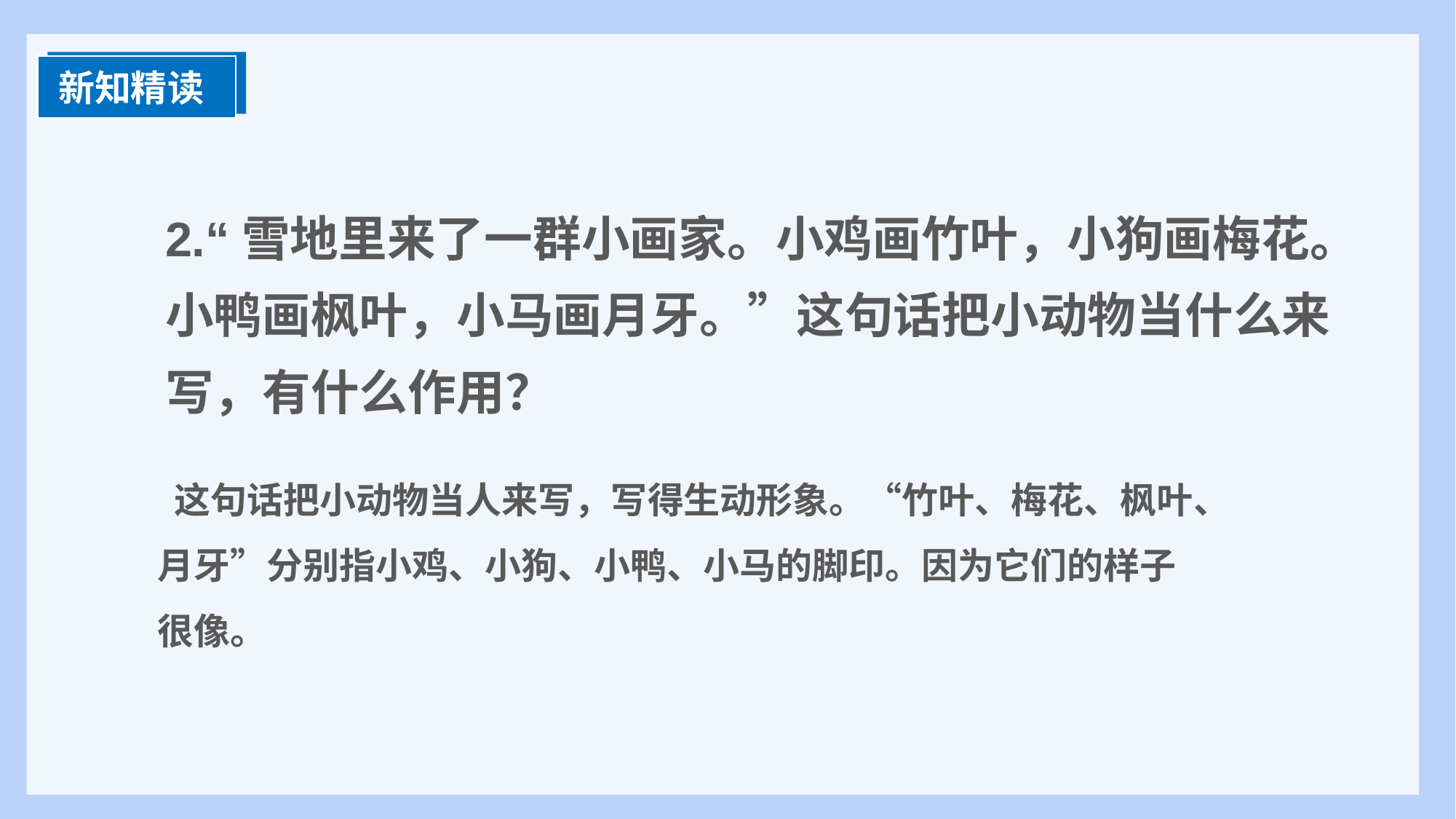

新知精读
2.“雪地里来了一群小画家。小鸡画竹叶，小狗画梅花。小鸭画枫叶，小马画月牙。”这句话把小动物当什么来写，有什么作用？
 这句话把小动物当人来写，写得生动形象。“竹叶、梅花、枫叶、月牙”分别指小鸡、小狗、小鸭、小马的脚印。因为它们的样子很像。